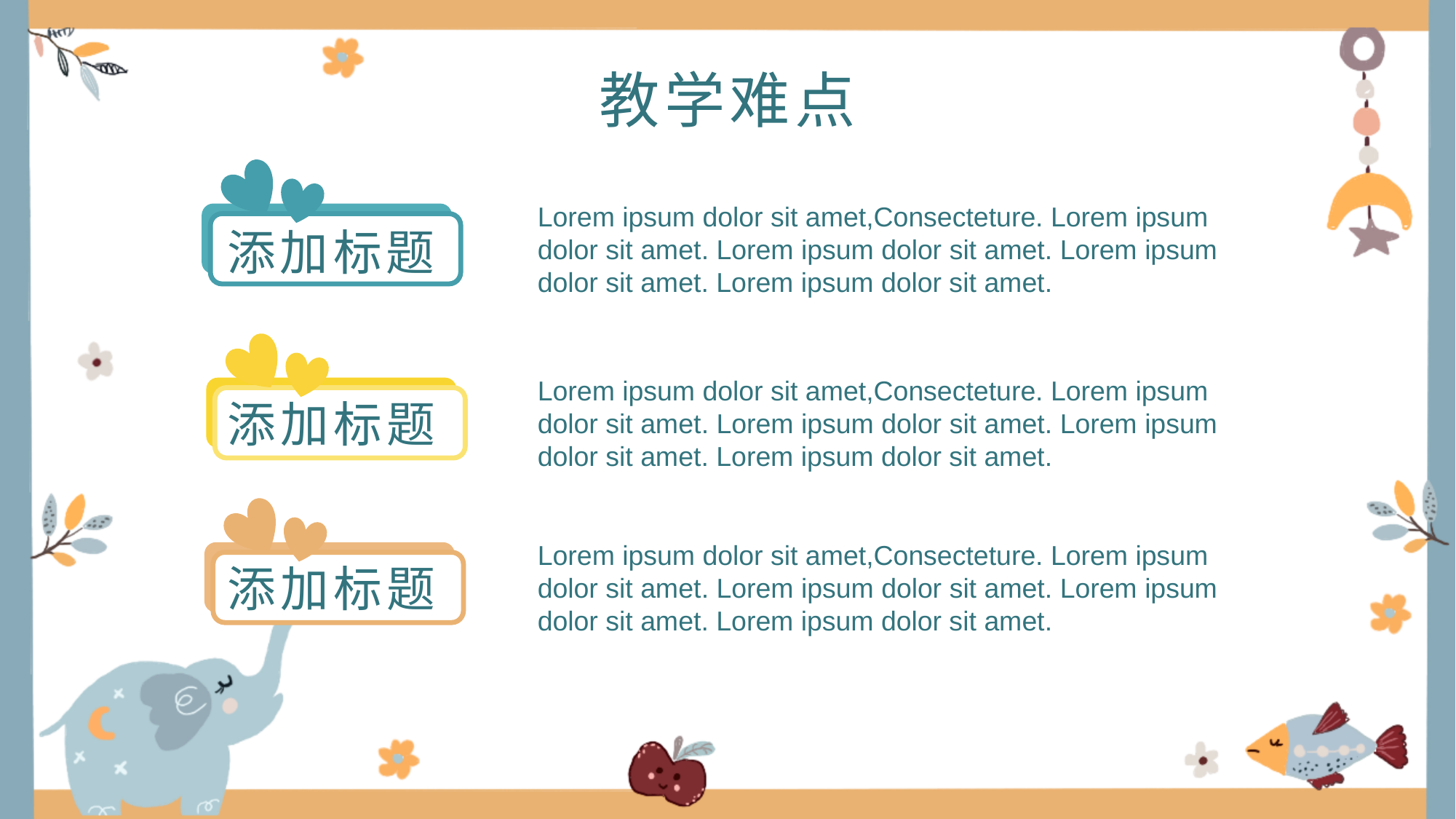

# 教学难点

Lorem ipsum dolor sit amet,Consecteture. Lorem ipsum
dolor sit amet. Lorem ipsum dolor sit amet. Lorem ipsum
dolor sit amet. Lorem ipsum dolor sit amet.
添加标题

Lorem ipsum dolor sit amet,Consecteture. Lorem ipsum
dolor sit amet. Lorem ipsum dolor sit amet. Lorem ipsum
dolor sit amet. Lorem ipsum dolor sit amet.
添加标题

Lorem ipsum dolor sit amet,Consecteture. Lorem ipsum
dolor sit amet. Lorem ipsum dolor sit amet. Lorem ipsum
dolor sit amet. Lorem ipsum dolor sit amet.
添加标题